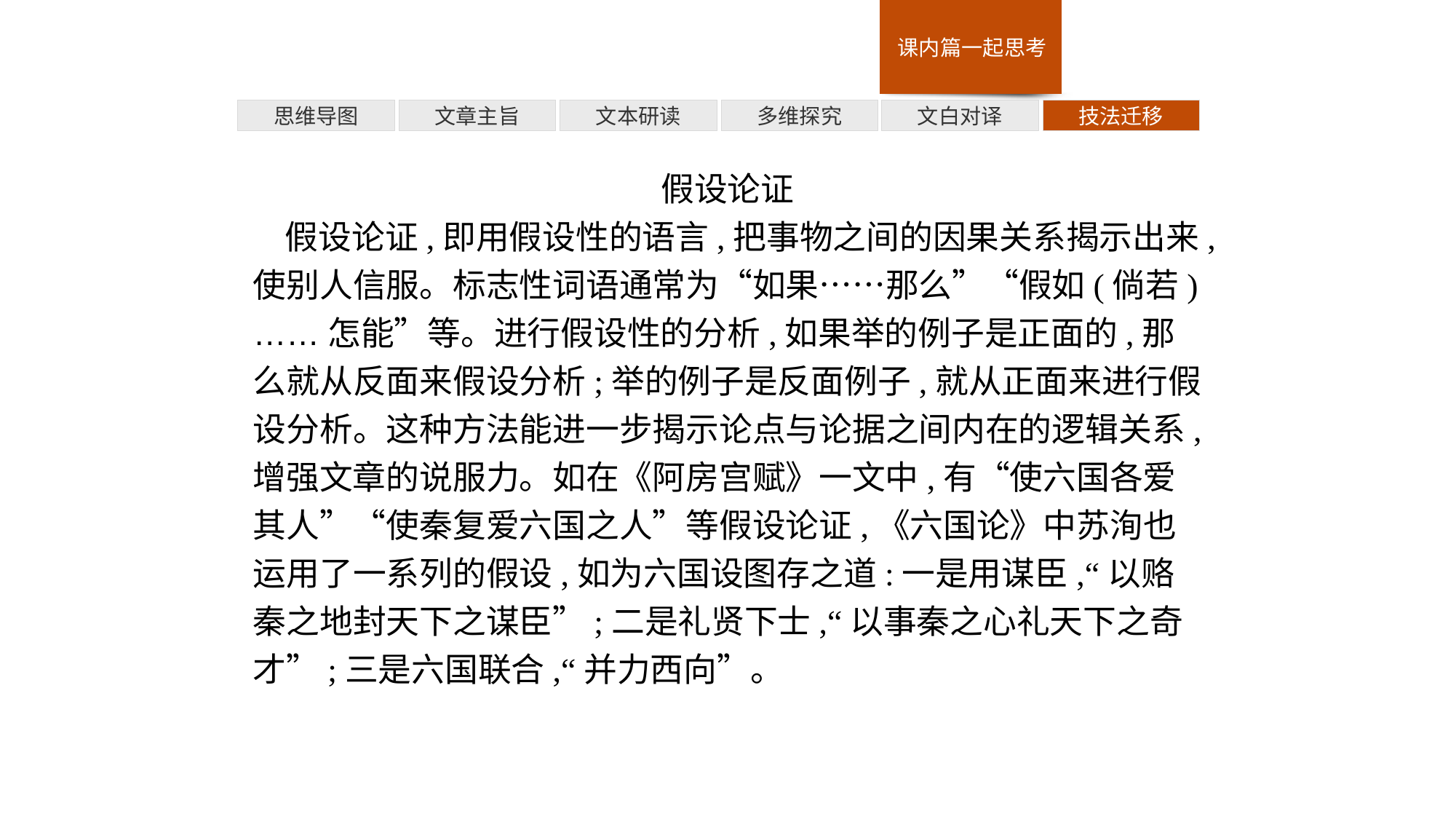

多维探究
技法迁移
思维导图
文章主旨
文本研读
文白对译
假设论证
假设论证,即用假设性的语言,把事物之间的因果关系揭示出来,使别人信服。标志性词语通常为“如果……那么”“假如(倘若)……怎能”等。进行假设性的分析,如果举的例子是正面的,那么就从反面来假设分析;举的例子是反面例子,就从正面来进行假设分析。这种方法能进一步揭示论点与论据之间内在的逻辑关系,增强文章的说服力。如在《阿房宫赋》一文中,有“使六国各爱其人”“使秦复爱六国之人”等假设论证,《六国论》中苏洵也运用了一系列的假设,如为六国设图存之道:一是用谋臣,“以赂秦之地封天下之谋臣”;二是礼贤下士,“以事秦之心礼天下之奇才”;三是六国联合,“并力西向”。